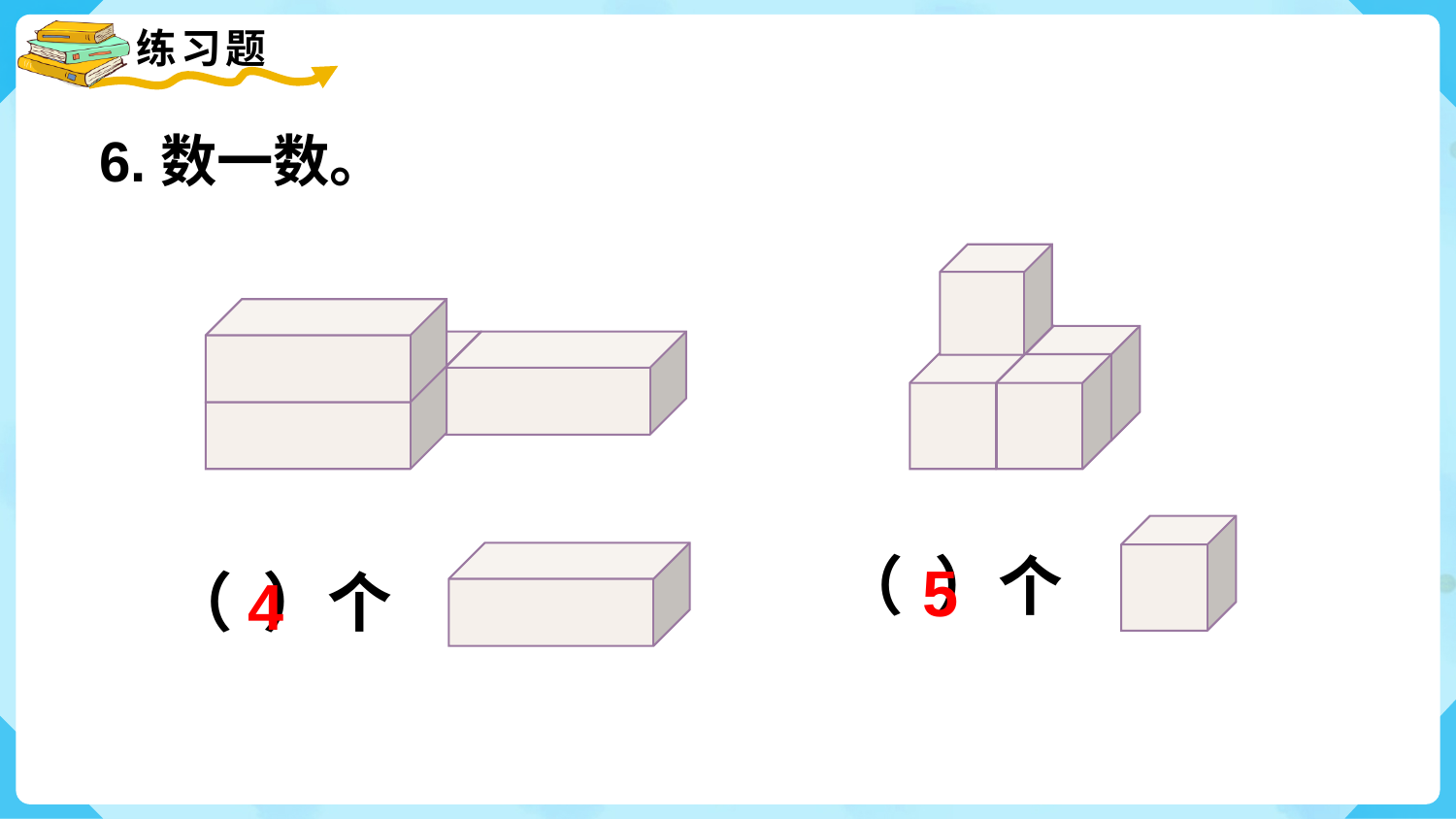

6.数一数。

（  ）个
5

（  ）个
4